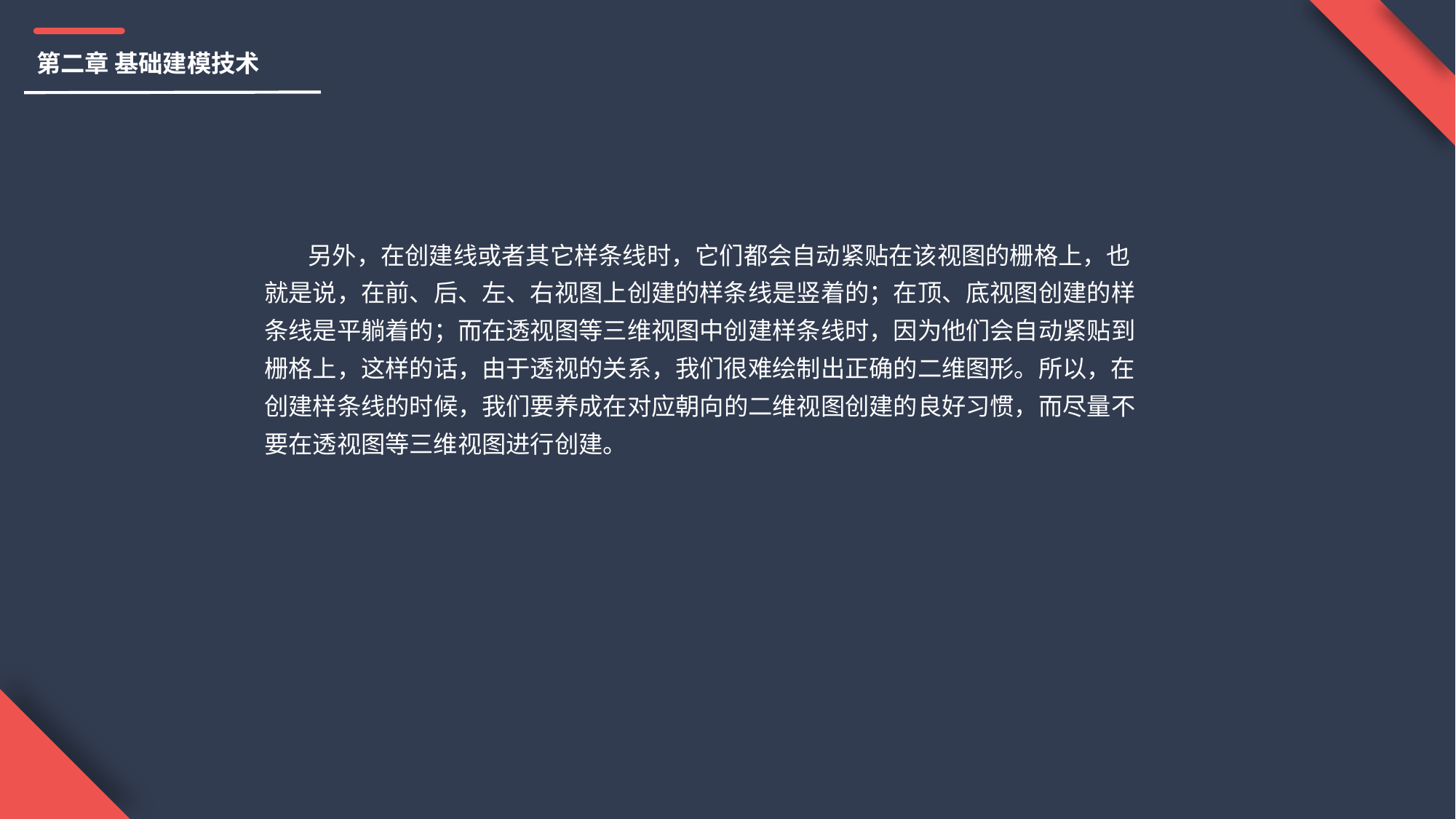

第二章 基础建模技术
       另外，在创建线或者其它样条线时，它们都会自动紧贴在该视图的栅格上，也就是说，在前、后、左、右视图上创建的样条线是竖着的；在顶、底视图创建的样条线是平躺着的；而在透视图等三维视图中创建样条线时，因为他们会自动紧贴到栅格上，这样的话，由于透视的关系，我们很难绘制出正确的二维图形。所以，在创建样条线的时候，我们要养成在对应朝向的二维视图创建的良好习惯，而尽量不要在透视图等三维视图进行创建。